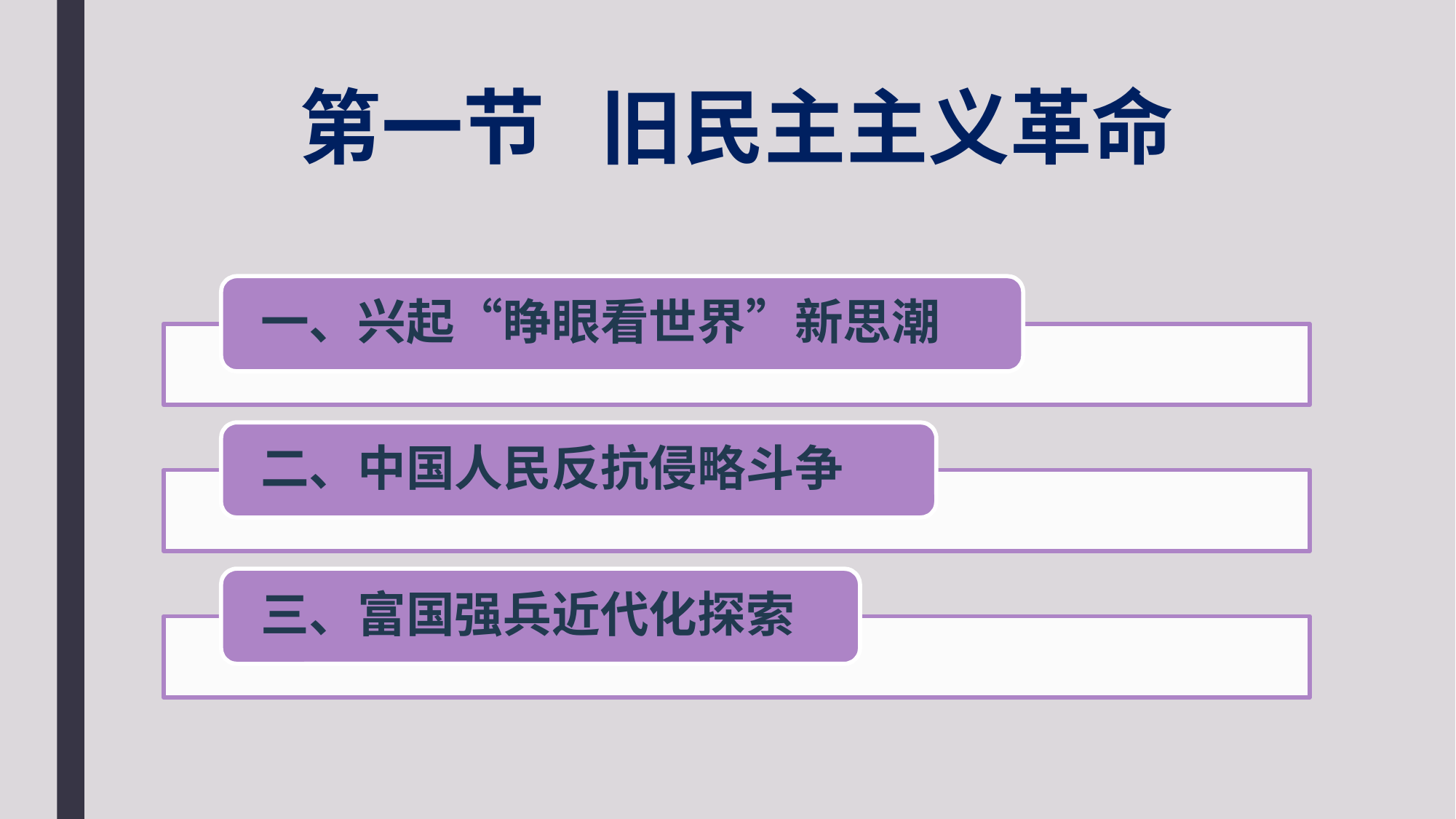

# 第一节   旧民主主义革命
一、兴起“睁眼看世界”新思潮
二、中国人民反抗侵略斗争
三、富国强兵近代化探索